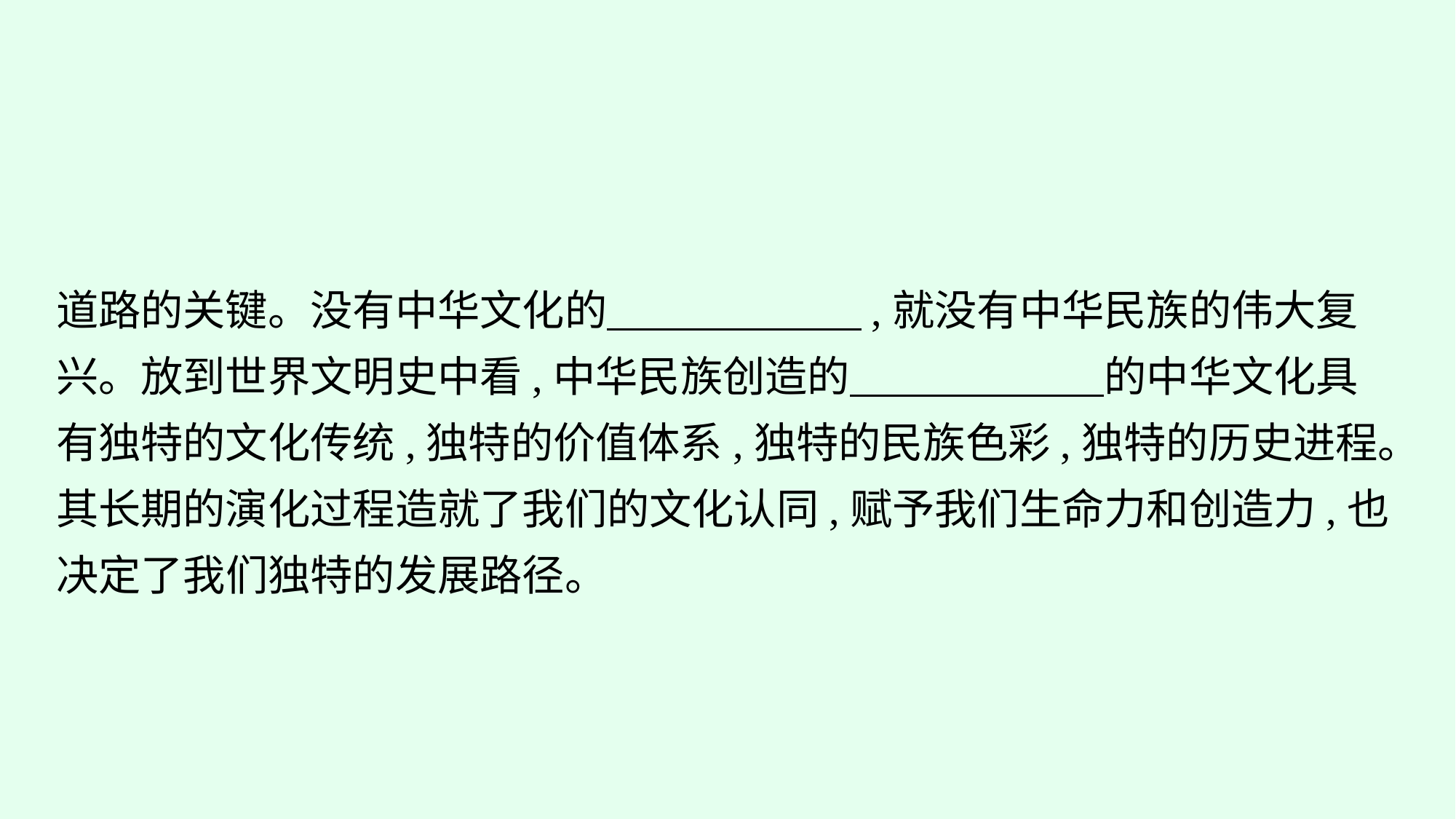

道路的关键。没有中华文化的　　　　　　,就没有中华民族的伟大复兴。放到世界文明史中看,中华民族创造的　　　　　　的中华文化具有独特的文化传统,独特的价值体系,独特的民族色彩,独特的历史进程。其长期的演化过程造就了我们的文化认同,赋予我们生命力和创造力,也决定了我们独特的发展路径。